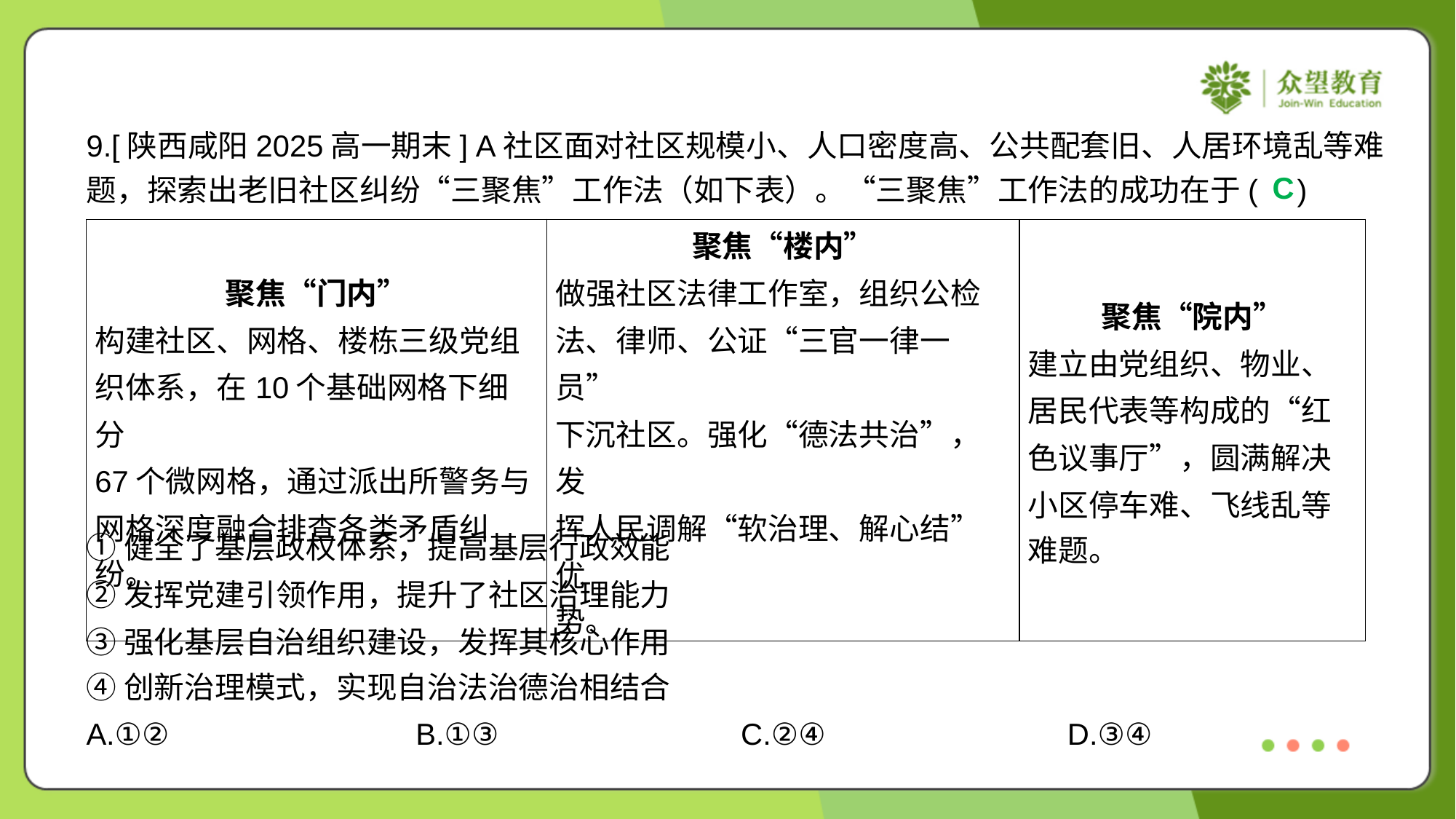

9.[陕西咸阳2025高一期末] A社区面对社区规模小、人口密度高、公共配套旧、人居环境乱等难
题，探索出老旧社区纠纷“三聚焦”工作法（如下表）。“三聚焦”工作法的成功在于(     )
C
| 聚焦“门内” 构建社区、网格、楼栋三级党组 织体系，在10个基础网格下细分 67个微网格，通过派出所警务与 网格深度融合排查各类矛盾纠 纷。 | 聚焦“楼内” 做强社区法律工作室，组织公检 法、律师、公证“三官一律一员” 下沉社区。强化“德法共治”，发 挥人民调解“软治理、解心结”优 势。 | 聚焦“院内” 建立由党组织、物业、 居民代表等构成的“红 色议事厅”，圆满解决 小区停车难、飞线乱等 难题。 |
| --- | --- | --- |
①健全了基层政权体系，提高基层行政效能
②发挥党建引领作用，提升了社区治理能力
③强化基层自治组织建设，发挥其核心作用
④创新治理模式，实现自治法治德治相结合
A.①②	B.①③	C.②④	D.③④